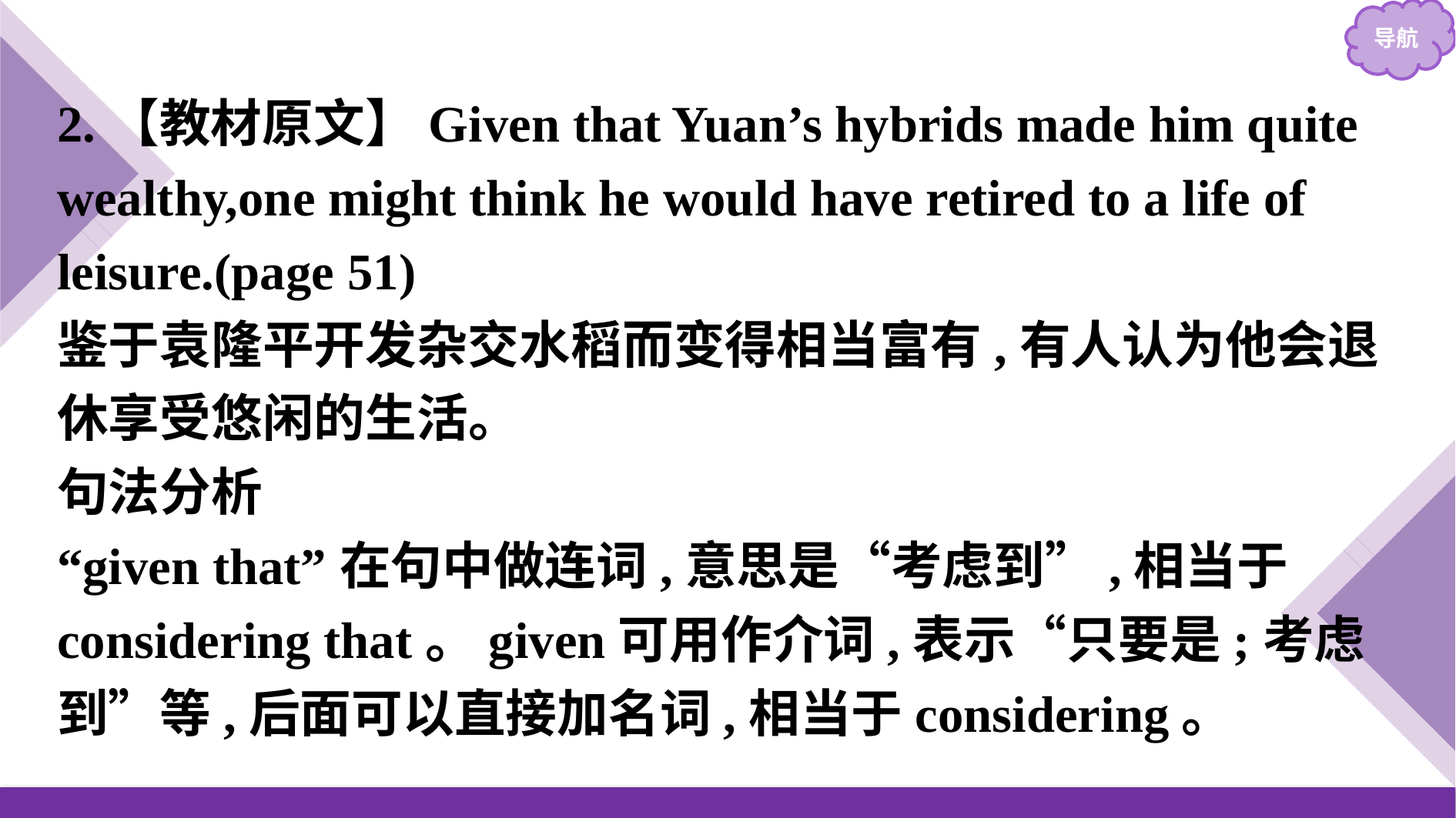

2.【教材原文】Given that Yuan’s hybrids made him quite wealthy,one might think he would have retired to a life of leisure.(page 51)
鉴于袁隆平开发杂交水稻而变得相当富有,有人认为他会退休享受悠闲的生活。
句法分析
“given that”在句中做连词,意思是“考虑到”,相当于considering that。given可用作介词,表示“只要是;考虑到”等,后面可以直接加名词,相当于considering。